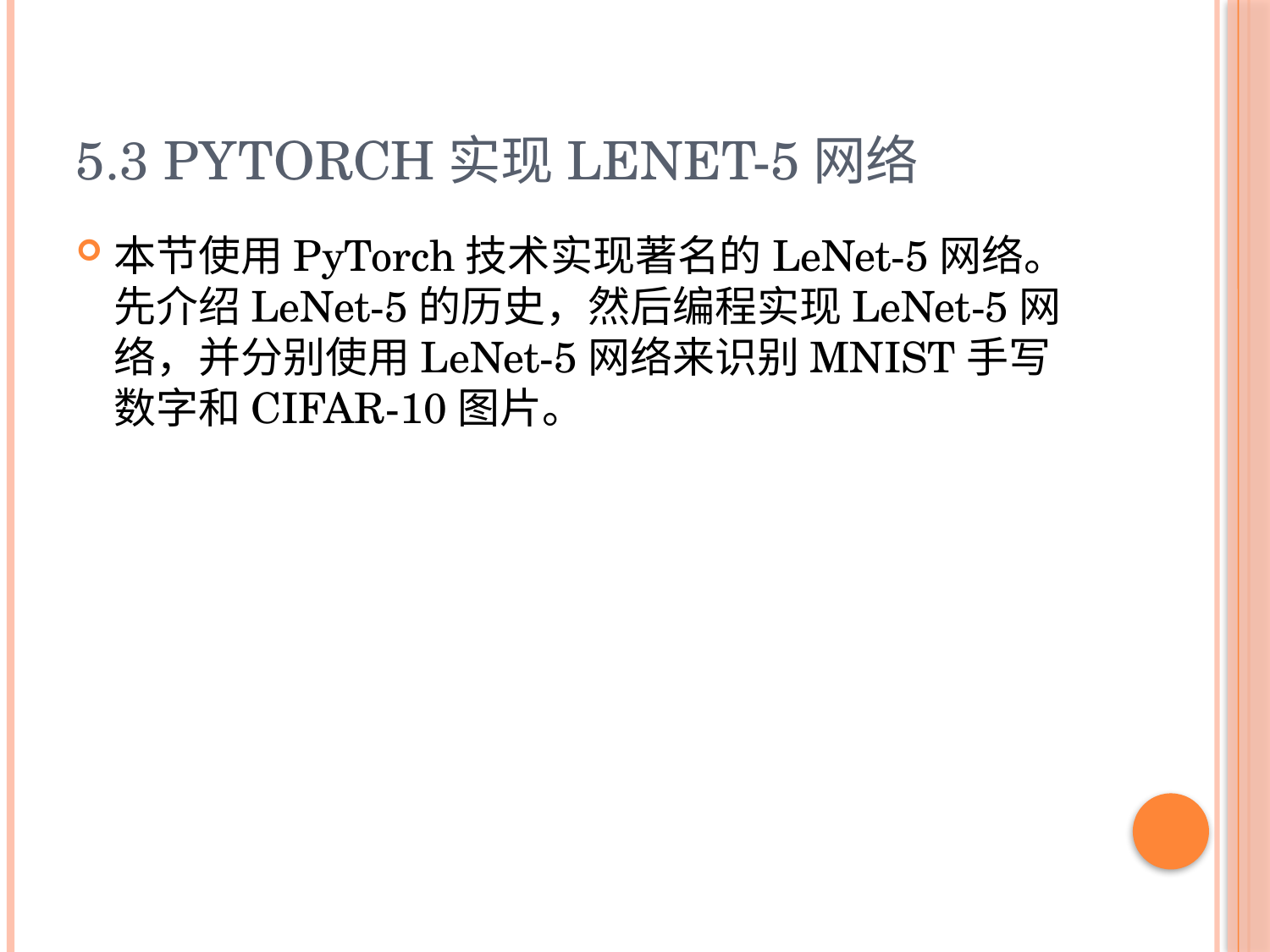

# 5.3 PyTorch实现LeNet-5网络
本节使用PyTorch技术实现著名的LeNet-5网络。先介绍LeNet-5的历史，然后编程实现LeNet-5网络，并分别使用LeNet-5网络来识别MNIST手写数字和CIFAR-10图片。